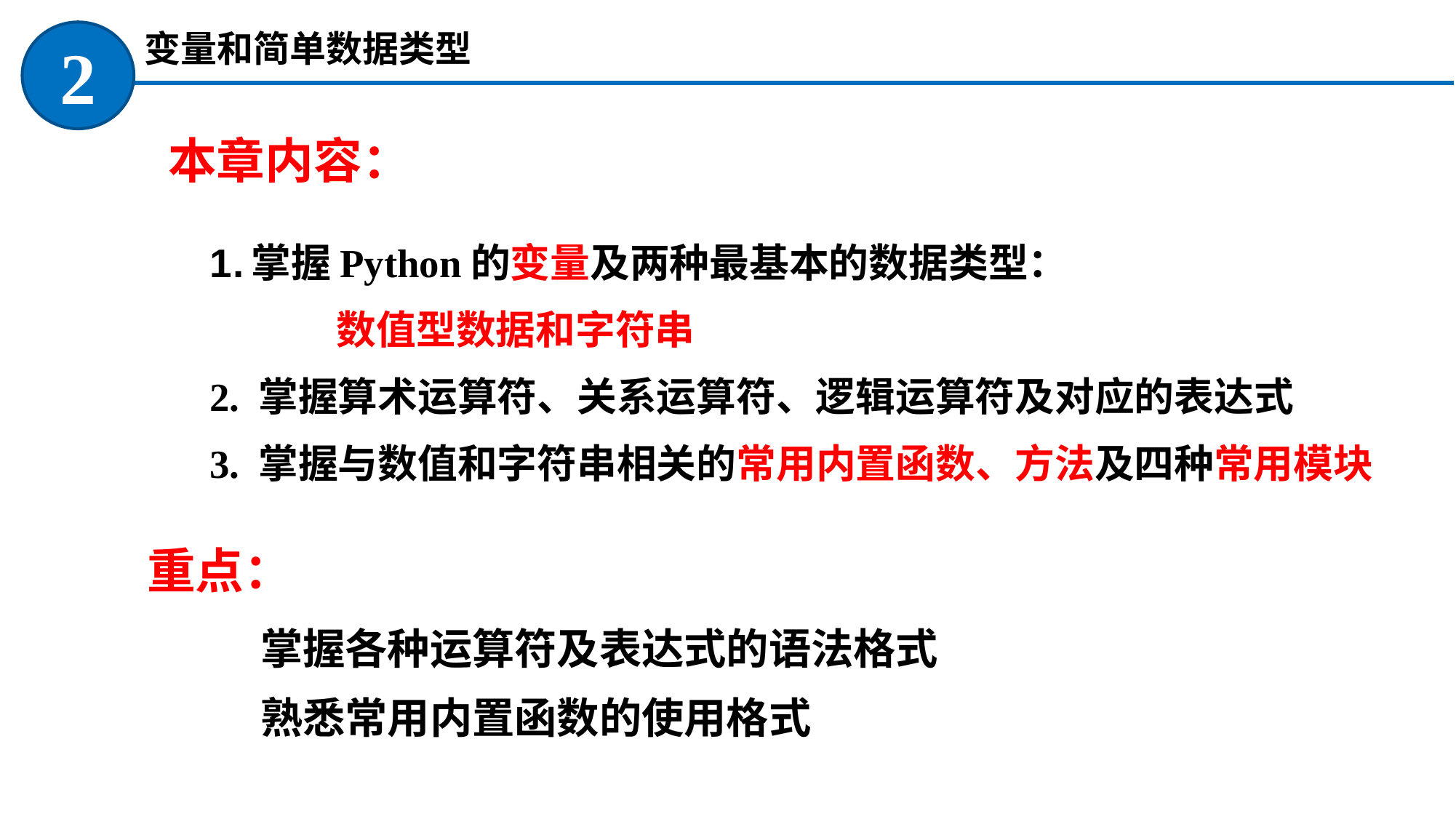

变量和简单数据类型
2
本章内容：
掌握Python的变量及两种最基本的数据类型：
             数值型数据和字符串
2. 掌握算术运算符、关系运算符、逻辑运算符及对应的表达式
3. 掌握与数值和字符串相关的常用内置函数、方法及四种常用模块
重点：
掌握各种运算符及表达式的语法格式
熟悉常用内置函数的使用格式